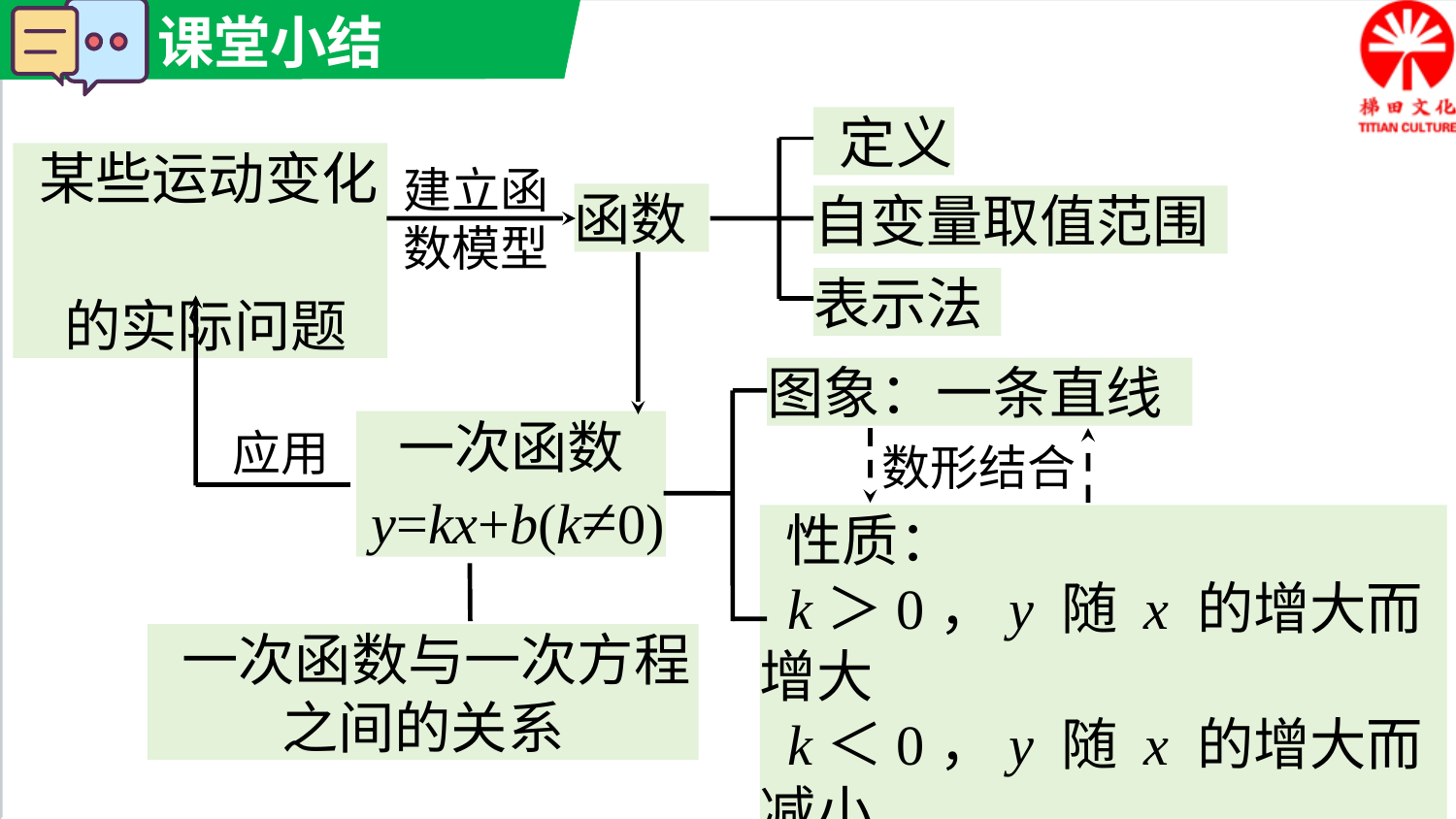

定义

 某些运动变化
   的实际问题
建立函
数模型
函数
自变量取值范围

表示法

图象：一条直线

一次函数
 y=kx+b(k≠0)
应用

数形结合

 性质：
  k＞0，y 随 x 的增大而增大
  k＜0，y 随 x 的增大而减小

 一次函数与一次方程之间的关系